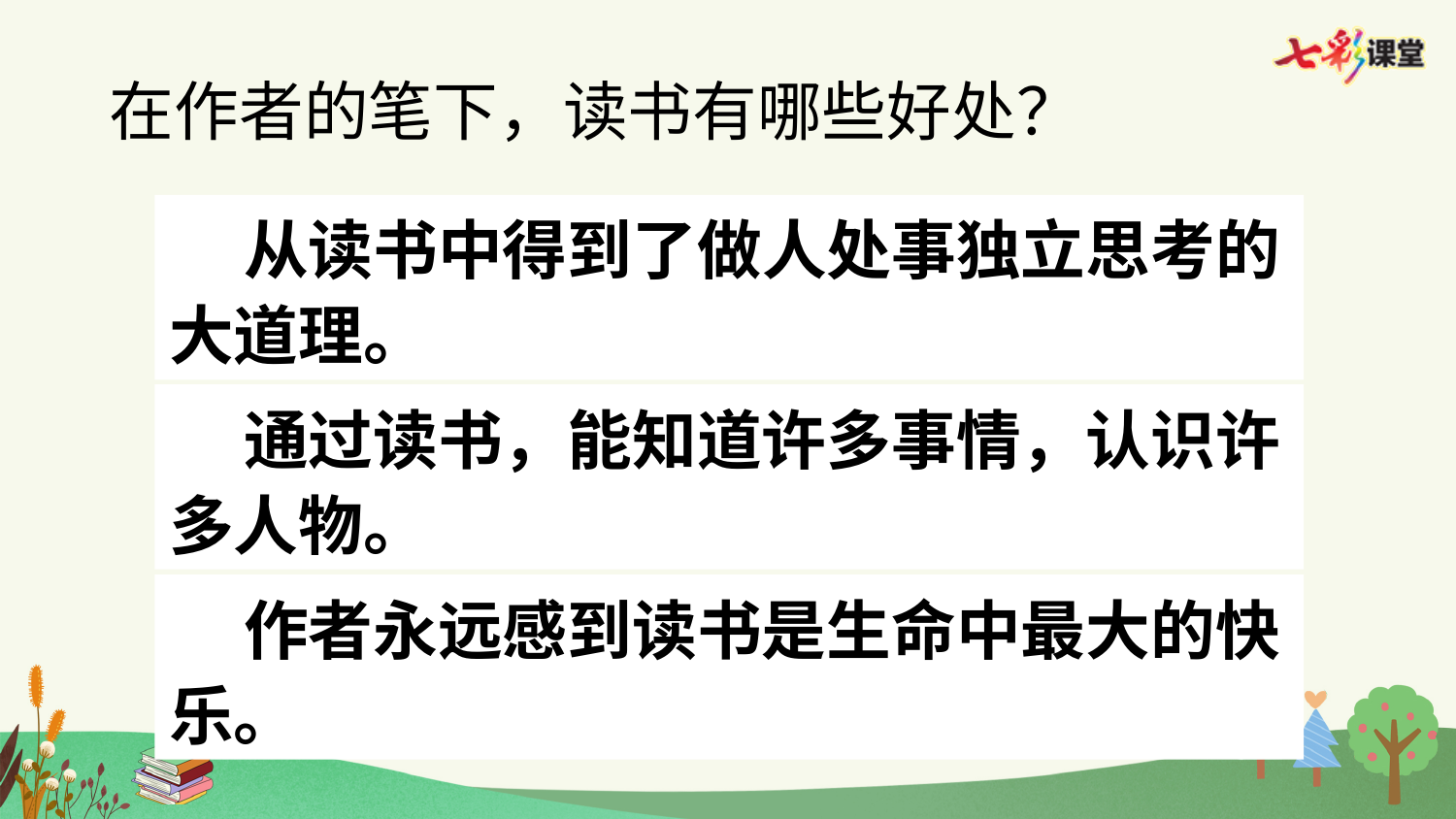

在作者的笔下，读书有哪些好处？
    从读书中得到了做人处事独立思考的大道理。
    通过读书，能知道许多事情，认识许多人物。
    作者永远感到读书是生命中最大的快乐。